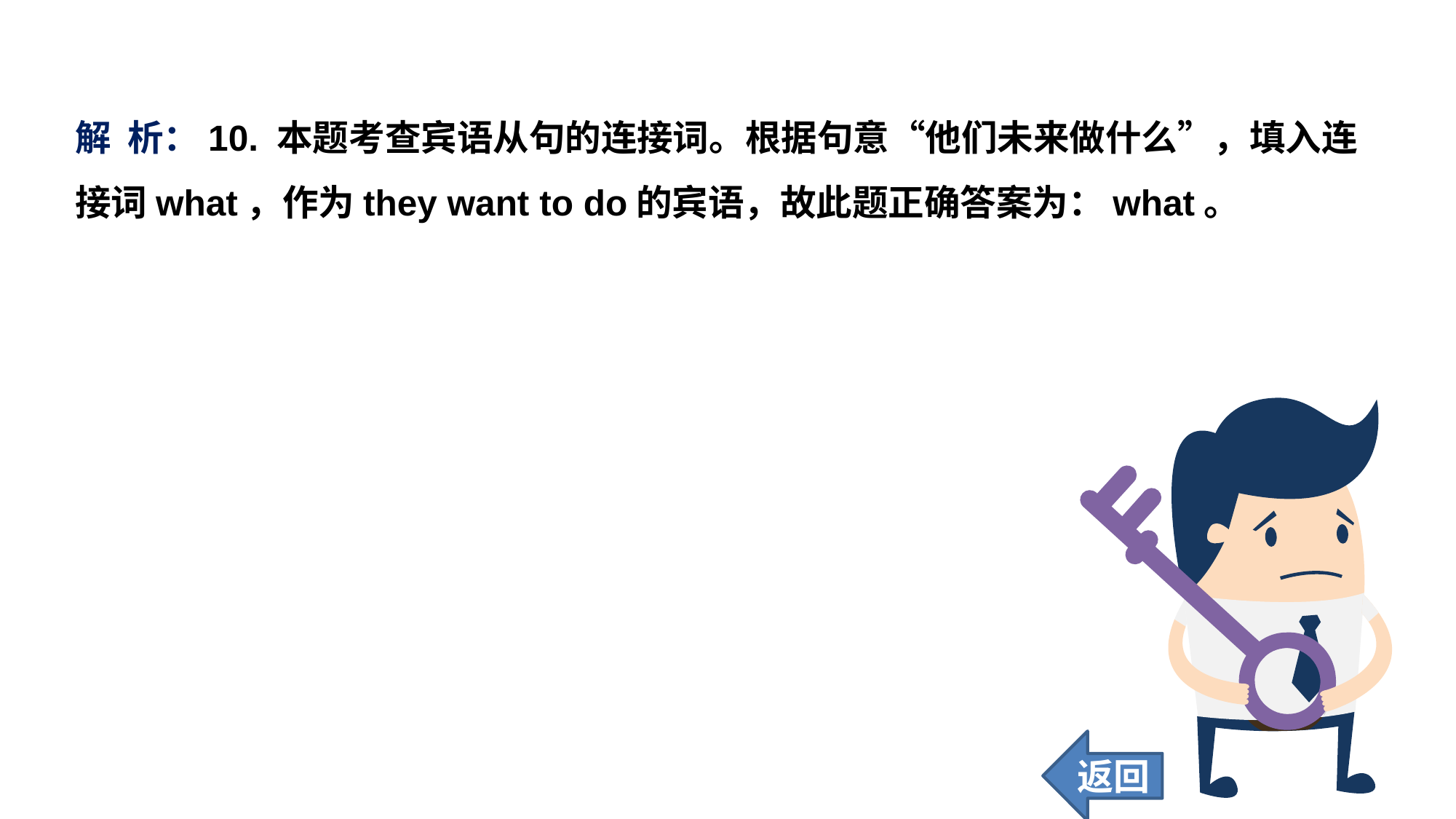

解  析：10. 本题考查宾语从句的连接词。根据句意“他们未来做什么”，填入连接词what，作为they want to do的宾语，故此题正确答案为：what。

返回
99